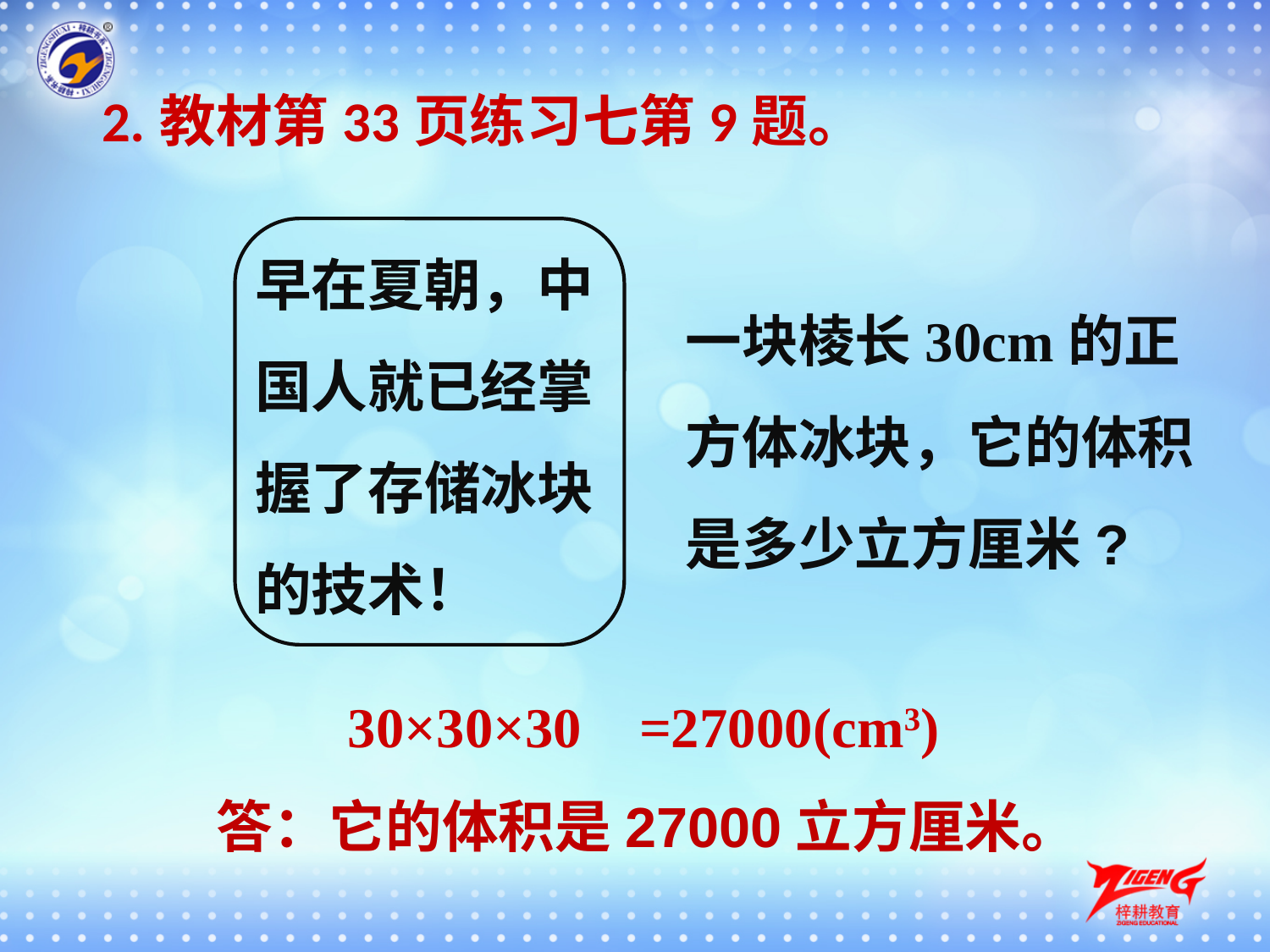

2.教材第33页练习七第9题。
早在夏朝，中国人就已经掌握了存储冰块的技术！

一块棱长30cm的正方体冰块，它的体积是多少立方厘米?
30×30×30
=27000(cm3)
答：它的体积是27000立方厘米。